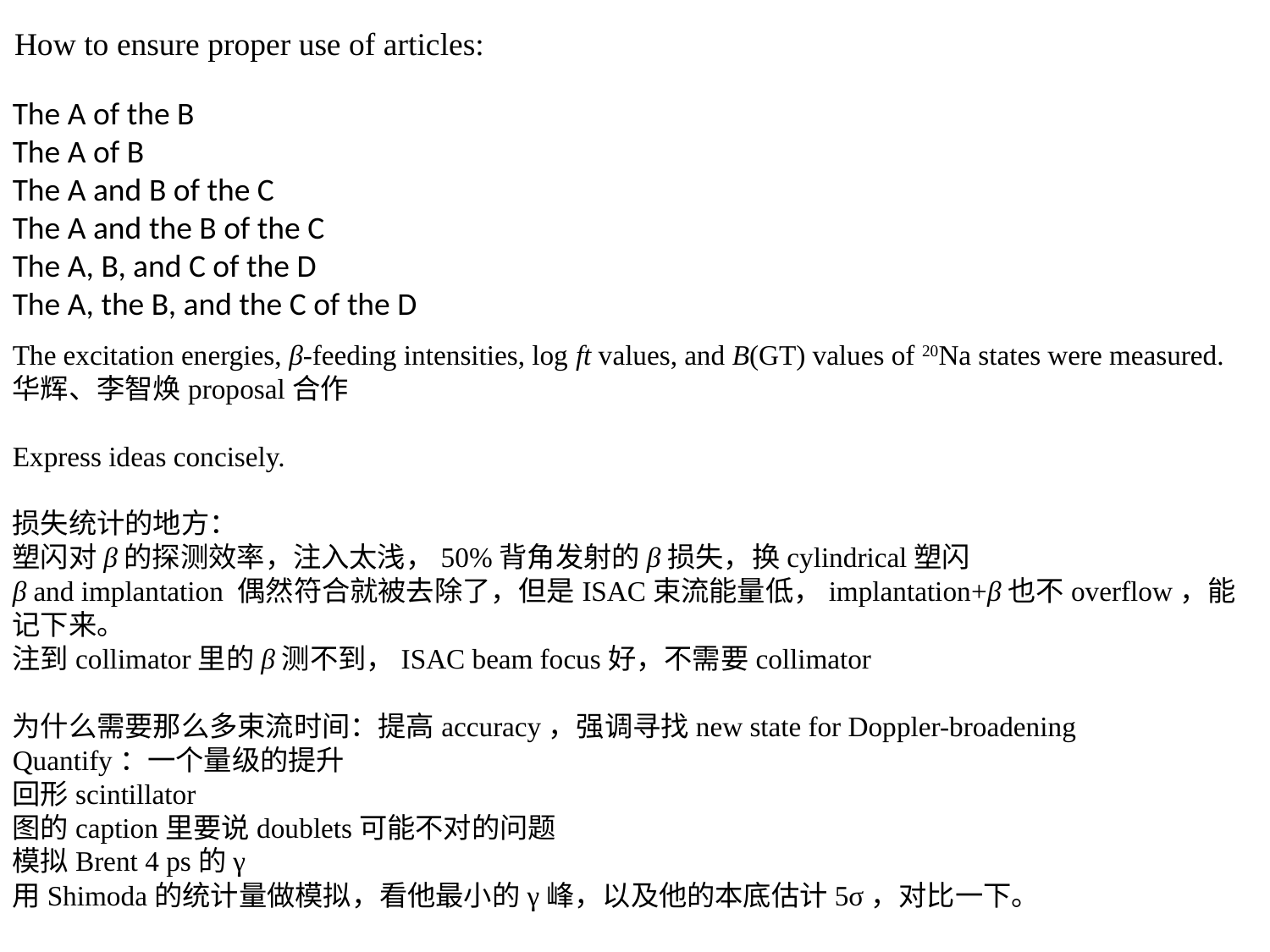

How to ensure proper use of articles:
The A of the B
The A of B
The A and B of the C
The A and the B of the C
The A, B, and C of the D
The A, the B, and the C of the D
The excitation energies, β-feeding intensities, log ft values, and B(GT) values of 20Na states were measured.
华辉、李智焕proposal合作

Express ideas concisely.

损失统计的地方：
塑闪对β的探测效率，注入太浅，50%背角发射的β损失，换cylindrical塑闪
β and implantation 偶然符合就被去除了，但是ISAC束流能量低，implantation+β也不overflow，能记下来。
注到collimator里的β测不到，ISAC beam focus好，不需要collimator

为什么需要那么多束流时间：提高accuracy，强调寻找new state for Doppler-broadening
Quantify：一个量级的提升
回形scintillator
图的caption里要说doublets可能不对的问题
模拟Brent 4 ps的γ
用Shimoda的统计量做模拟，看他最小的γ峰，以及他的本底估计5σ，对比一下。